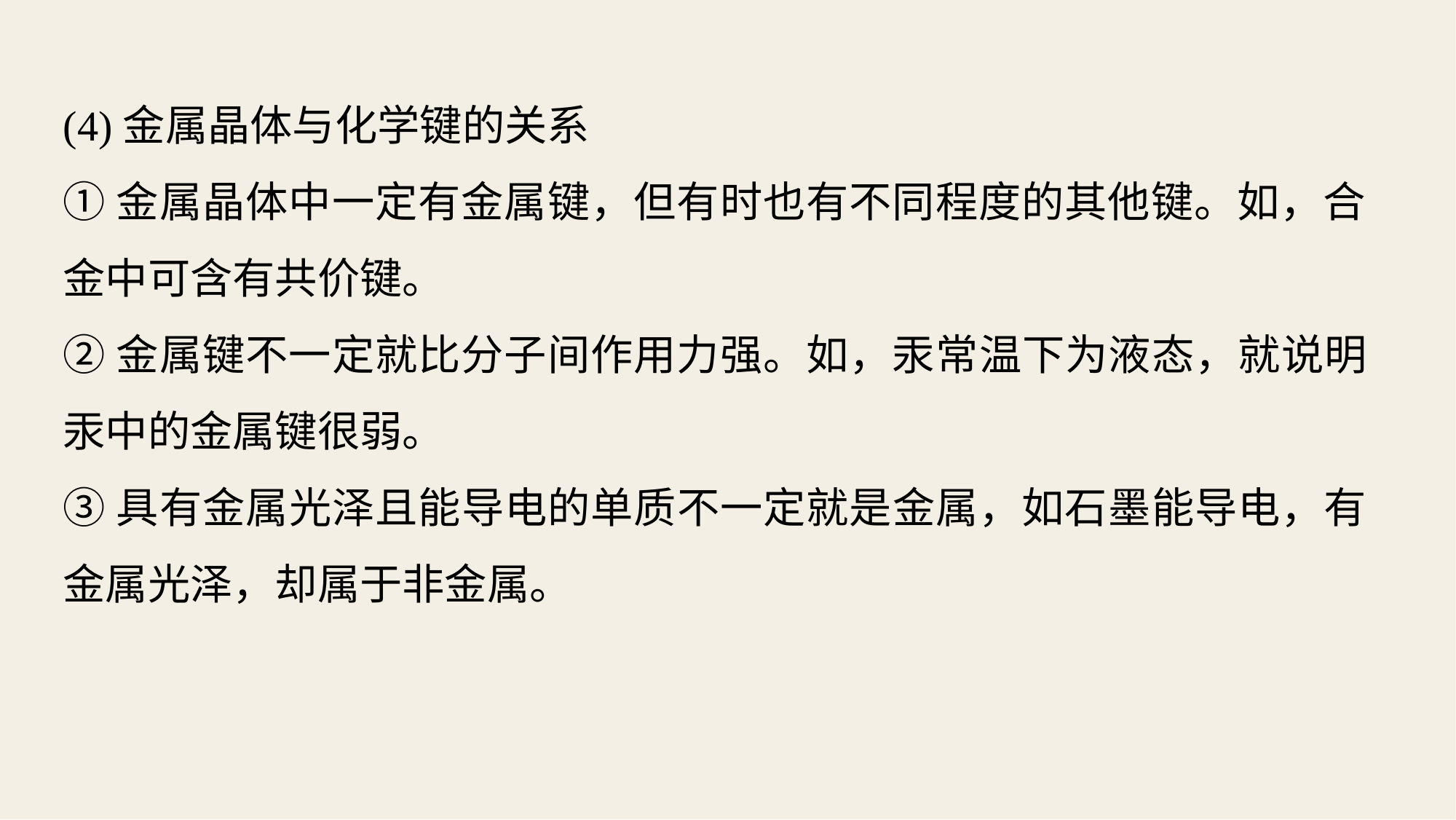

(4)金属晶体与化学键的关系
①金属晶体中一定有金属键，但有时也有不同程度的其他键。如，合金中可含有共价键。
②金属键不一定就比分子间作用力强。如，汞常温下为液态，就说明汞中的金属键很弱。
③具有金属光泽且能导电的单质不一定就是金属，如石墨能导电，有金属光泽，却属于非金属。